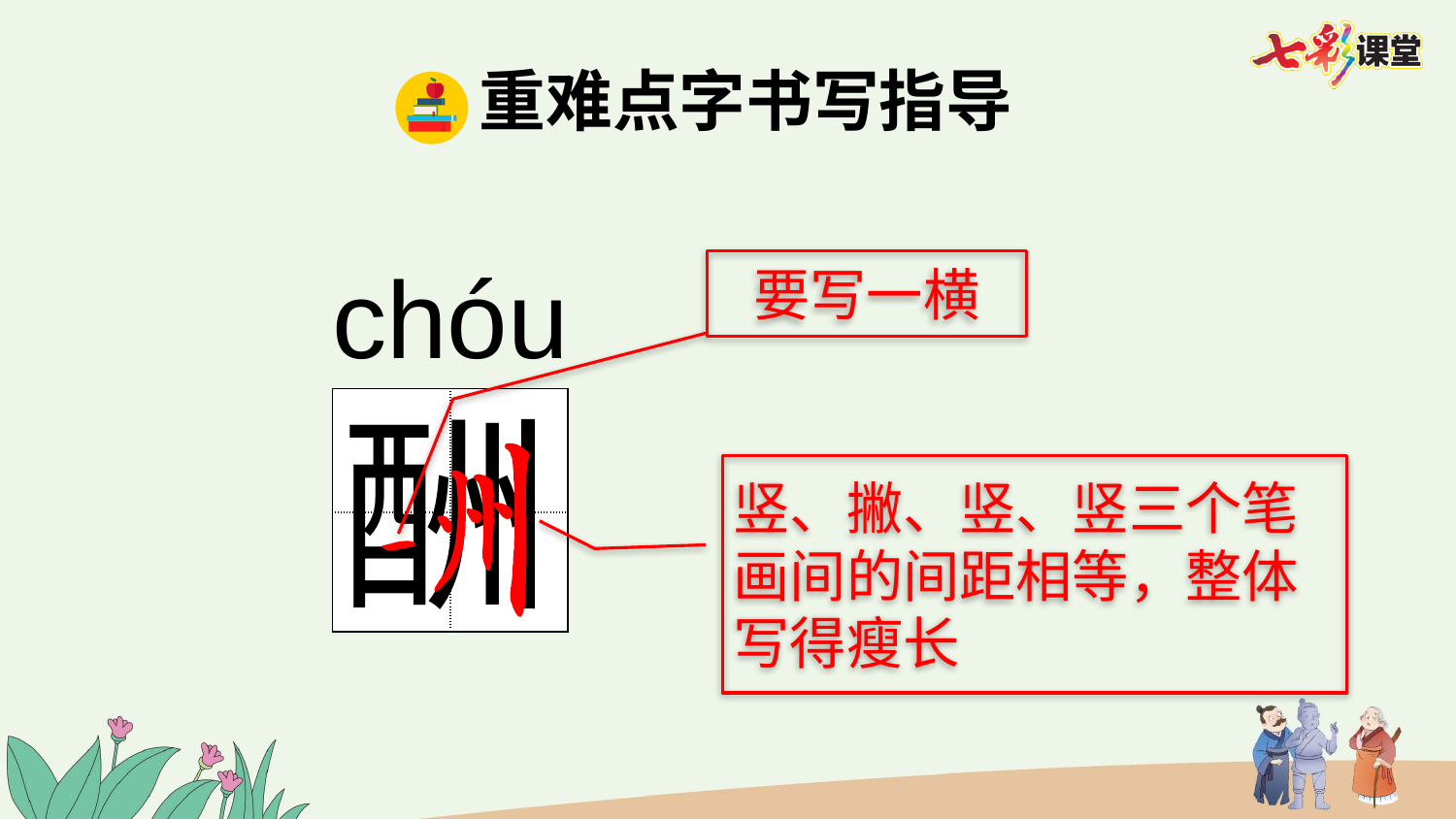

重难点字书写指导

chóu
要写一横
酬
|  |  |
| --- | --- |
|  |  |

竖、撇、竖、竖三个笔画间的间距相等，整体写得瘦长